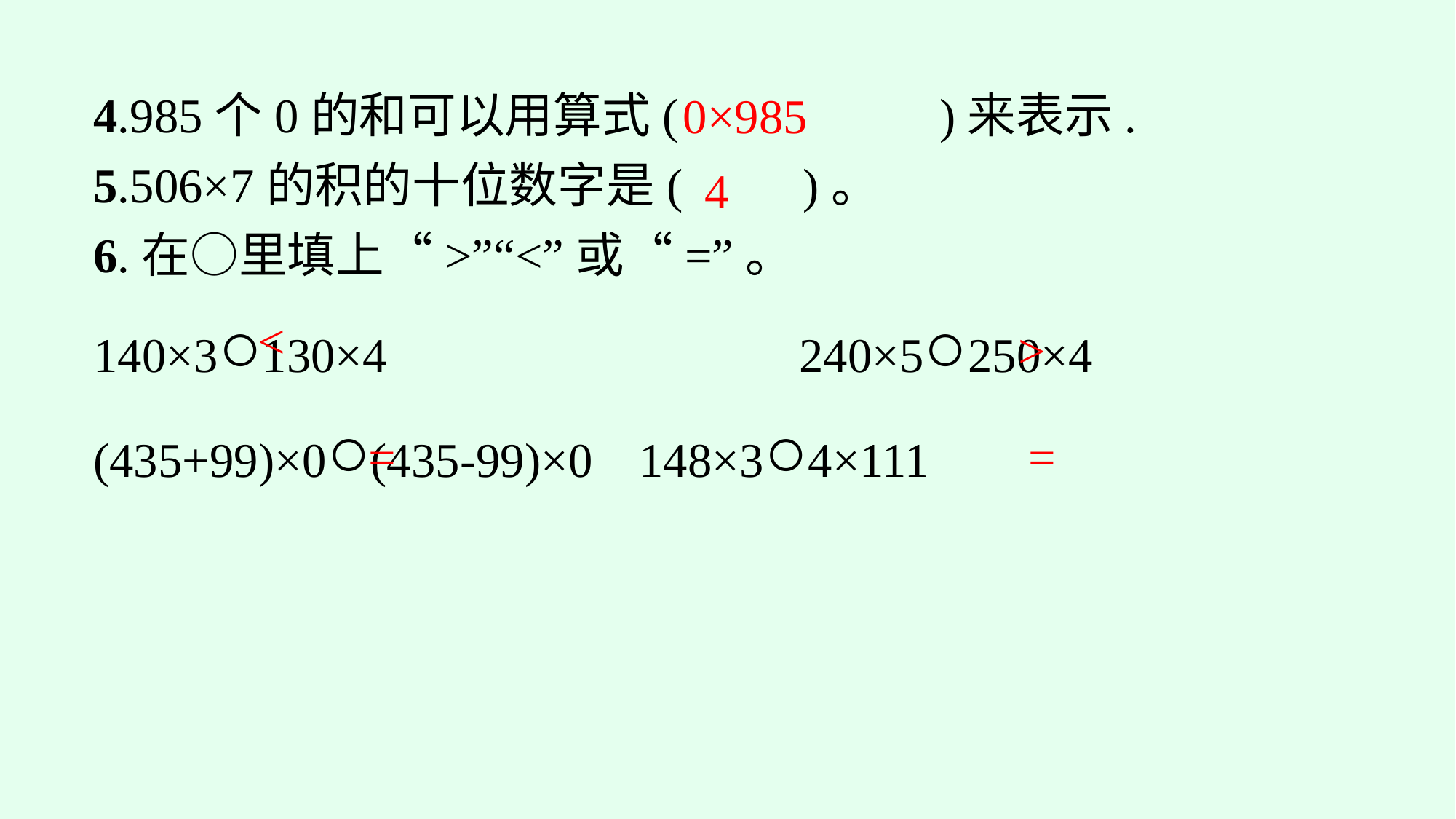

0×985
4.985个0的和可以用算式(　　    　　)来表示.
5.506×7的积的十位数字是(　　)。
6.在○里填上“>”“<”或“=”。
140×3○130×4　　　　　　　　240×5○250×4
(435+99)×0○(435-99)×0		148×3○4×111
4
<
>
=
=